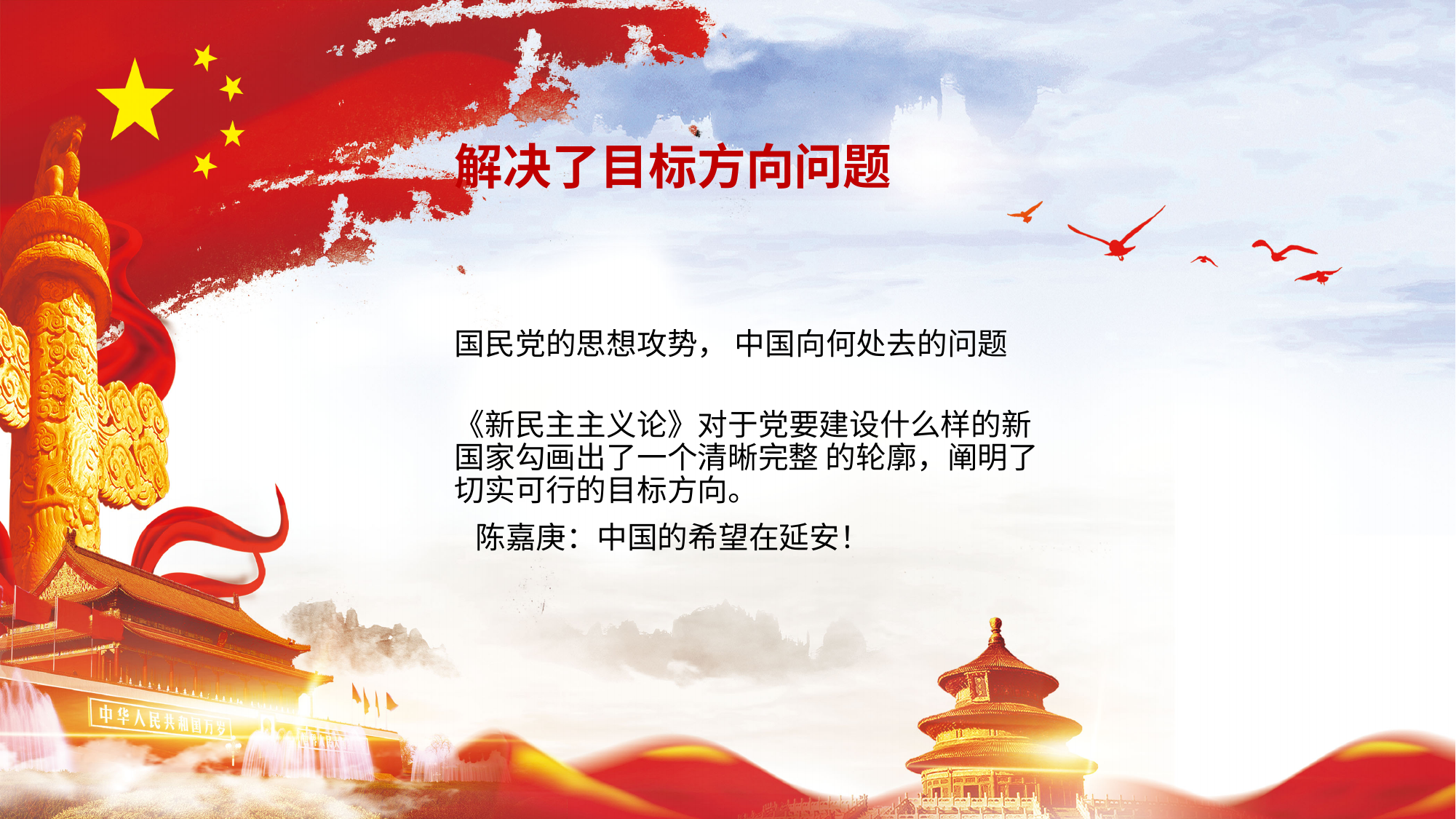

解决了目标方向问题
国民党的思想攻势， 中国向何处去的问题

《新民主主义论》对于党要建设什么样的新国家勾画出了一个清晰完整 的轮廓，阐明了切实可行的目标方向。
  陈嘉庚：中国的希望在延安！